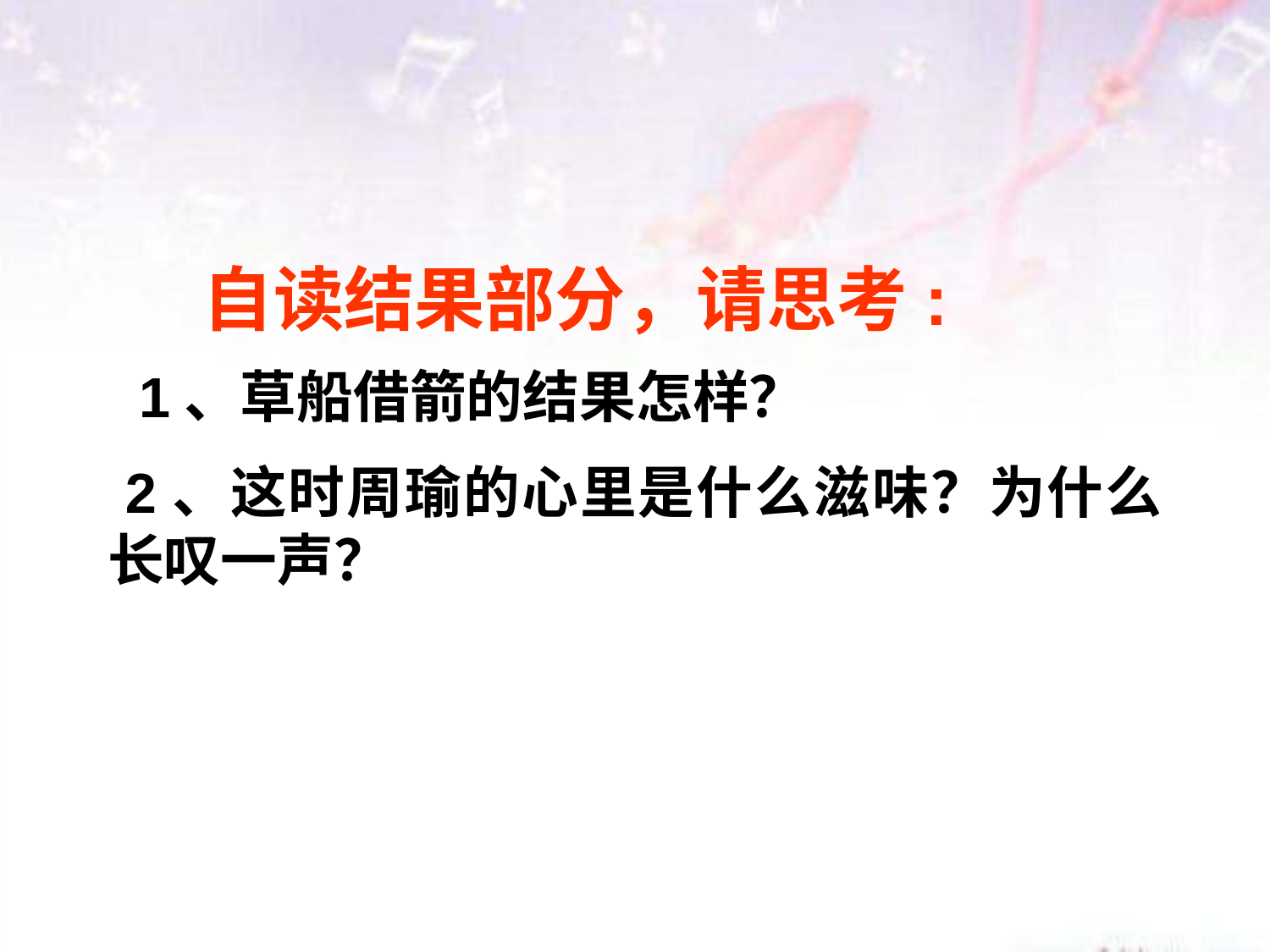

#
自读结果部分，请思考:
  1、草船借箭的结果怎样？
 2、这时周瑜的心里是什么滋味？为什么长叹一声？